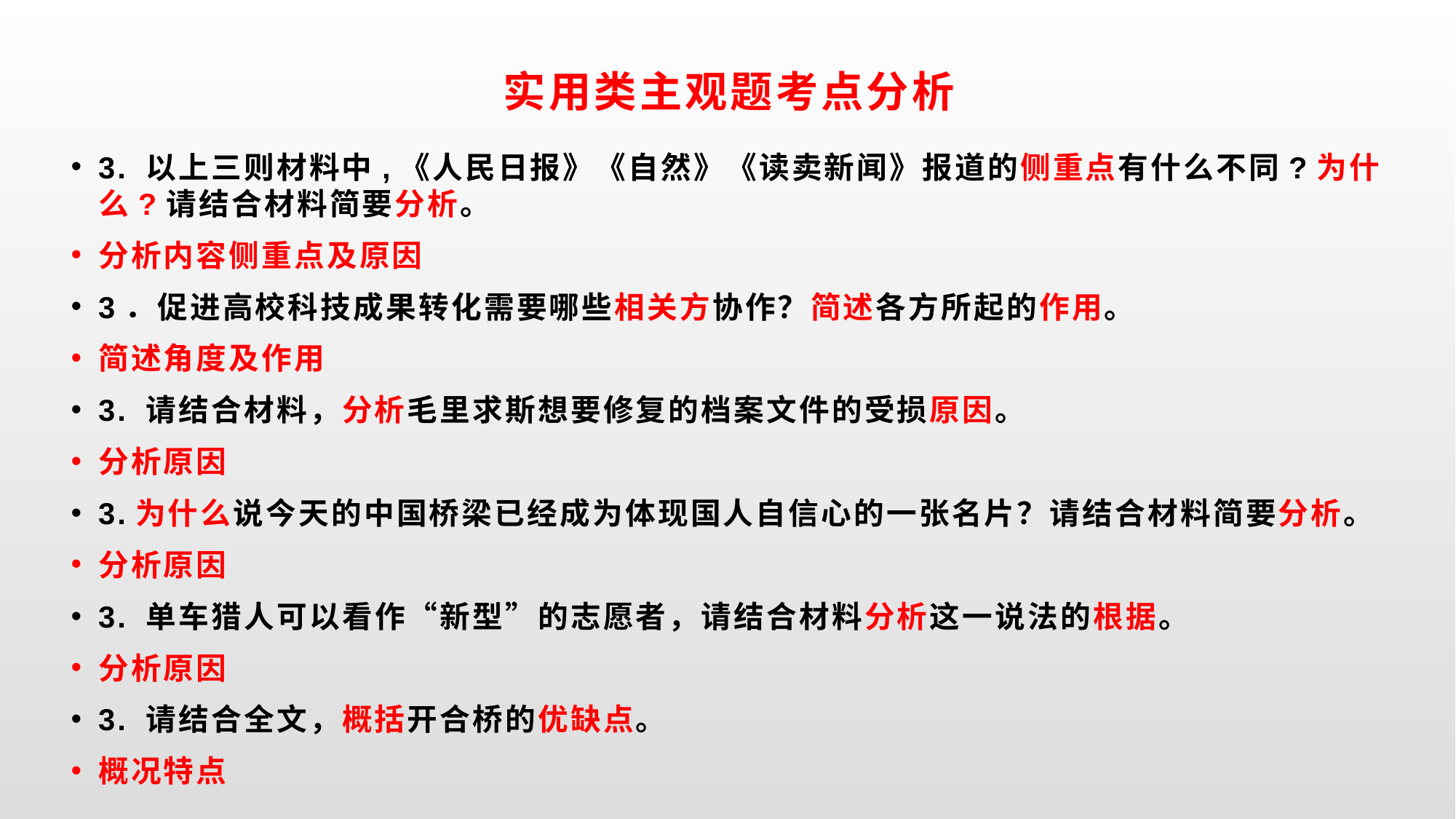

# 实用类主观题考点分析
3. 以上三则材料中,《人民日报》《自然》《读卖新闻》报道的侧重点有什么不同?为什么?请结合材料简要分析。
分析内容侧重点及原因
3．促进高校科技成果转化需要哪些相关方协作？简述各方所起的作用。
简述角度及作用
3. 请结合材料，分析毛里求斯想要修复的档案文件的受损原因。
分析原因
3.为什么说今天的中国桥梁已经成为体现国人自信心的一张名片？请结合材料简要分析。
分析原因
3. 单车猎人可以看作“新型”的志愿者，请结合材料分析这一说法的根据。
分析原因
3. 请结合全文，概括开合桥的优缺点。
概况特点